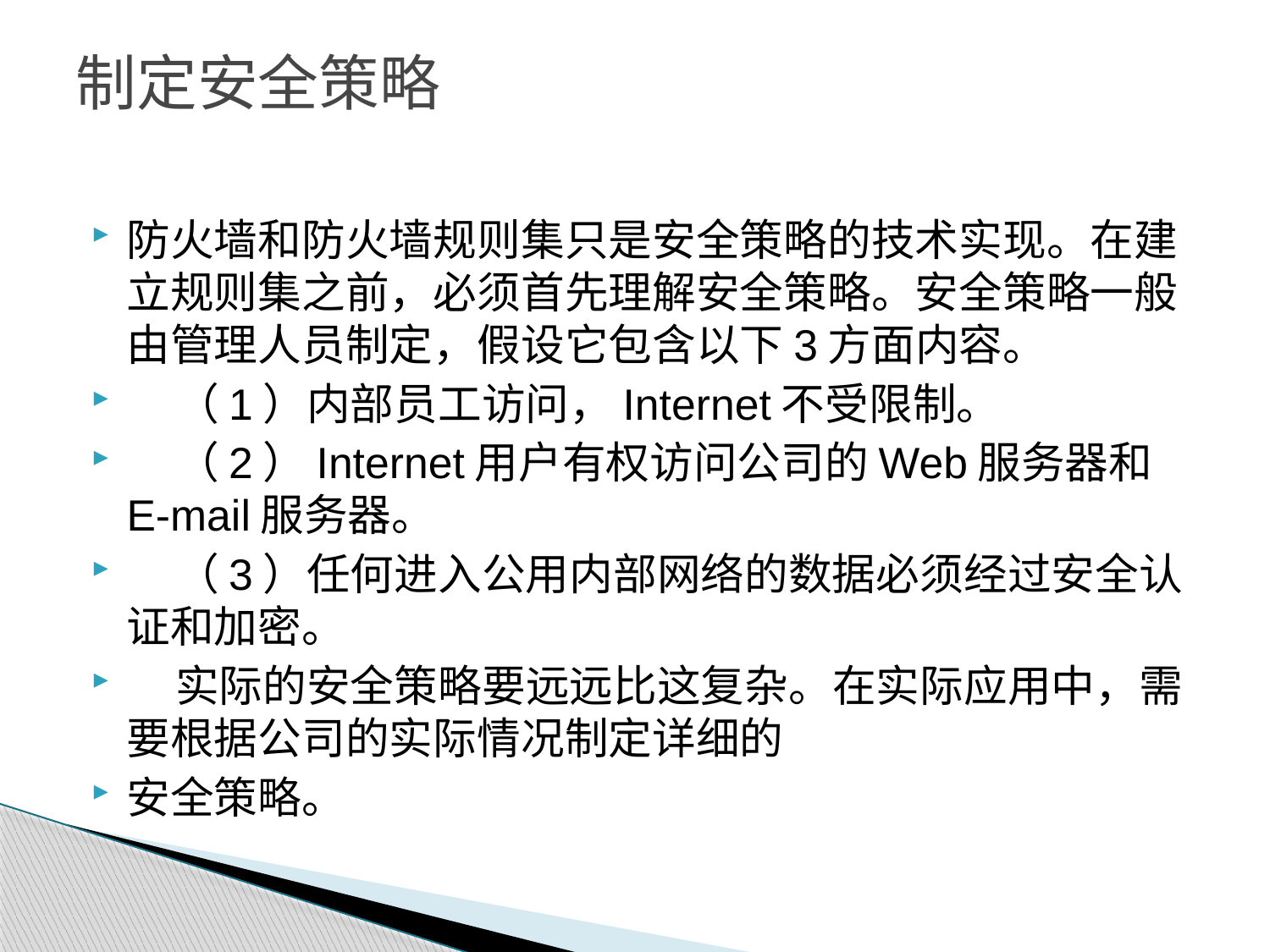

# 制定安全策略
防火墙和防火墙规则集只是安全策略的技术实现。在建立规则集之前，必须首先理解安全策略。安全策略一般由管理人员制定，假设它包含以下3方面内容。
    （1）内部员工访问，Internet不受限制。
    （2）Internet用户有权访问公司的Web服务器和E-mail服务器。
    （3）任何进入公用内部网络的数据必须经过安全认证和加密。
    实际的安全策略要远远比这复杂。在实际应用中，需要根据公司的实际情况制定详细的
安全策略。